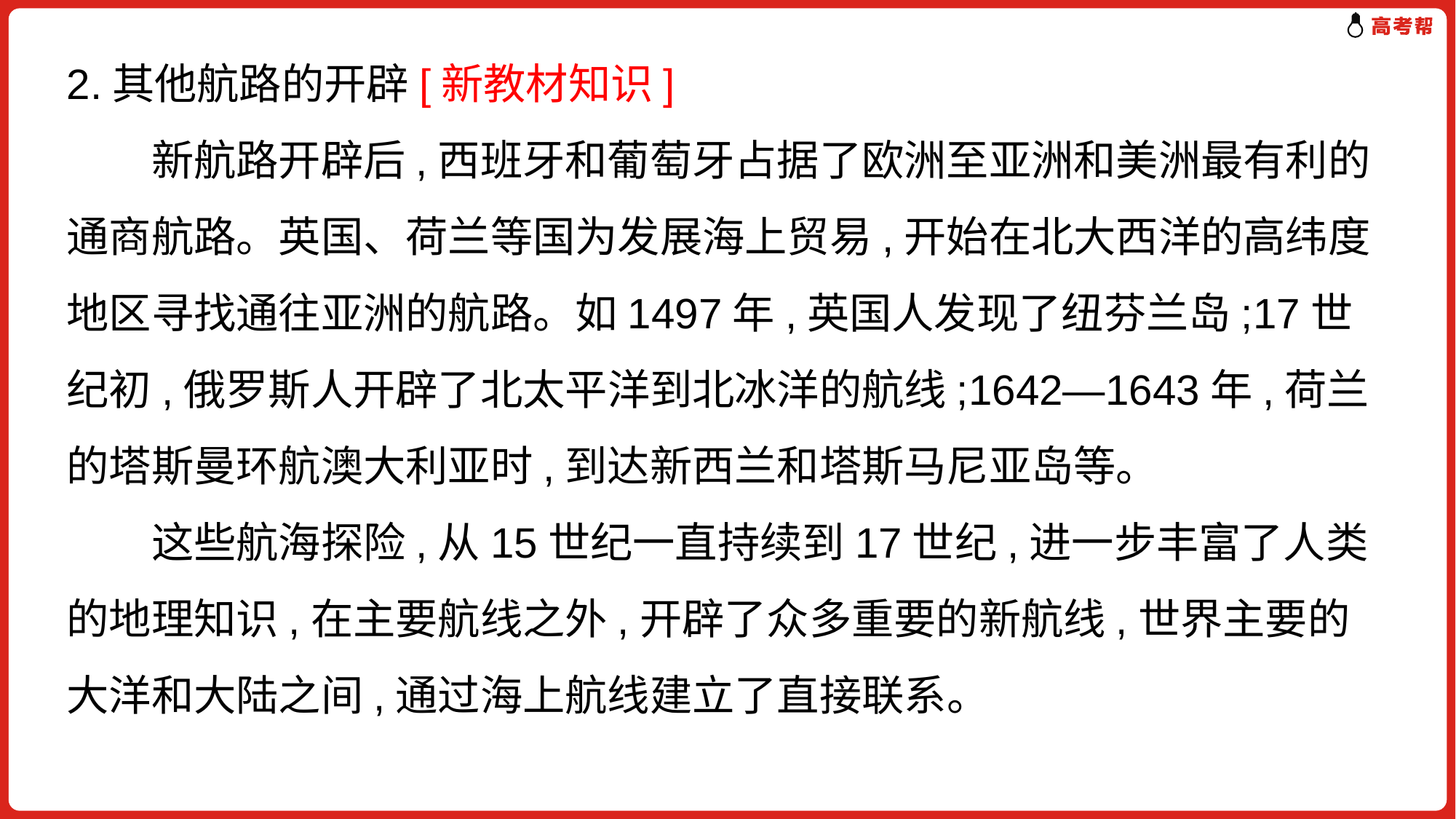

2.其他航路的开辟[新教材知识]
　　新航路开辟后,西班牙和葡萄牙占据了欧洲至亚洲和美洲最有利的通商航路。英国、荷兰等国为发展海上贸易,开始在北大西洋的高纬度地区寻找通往亚洲的航路。如1497年,英国人发现了纽芬兰岛;17世纪初,俄罗斯人开辟了北太平洋到北冰洋的航线;1642—1643年,荷兰的塔斯曼环航澳大利亚时,到达新西兰和塔斯马尼亚岛等。
　　这些航海探险,从15世纪一直持续到17世纪,进一步丰富了人类的地理知识,在主要航线之外,开辟了众多重要的新航线,世界主要的大洋和大陆之间,通过海上航线建立了直接联系。